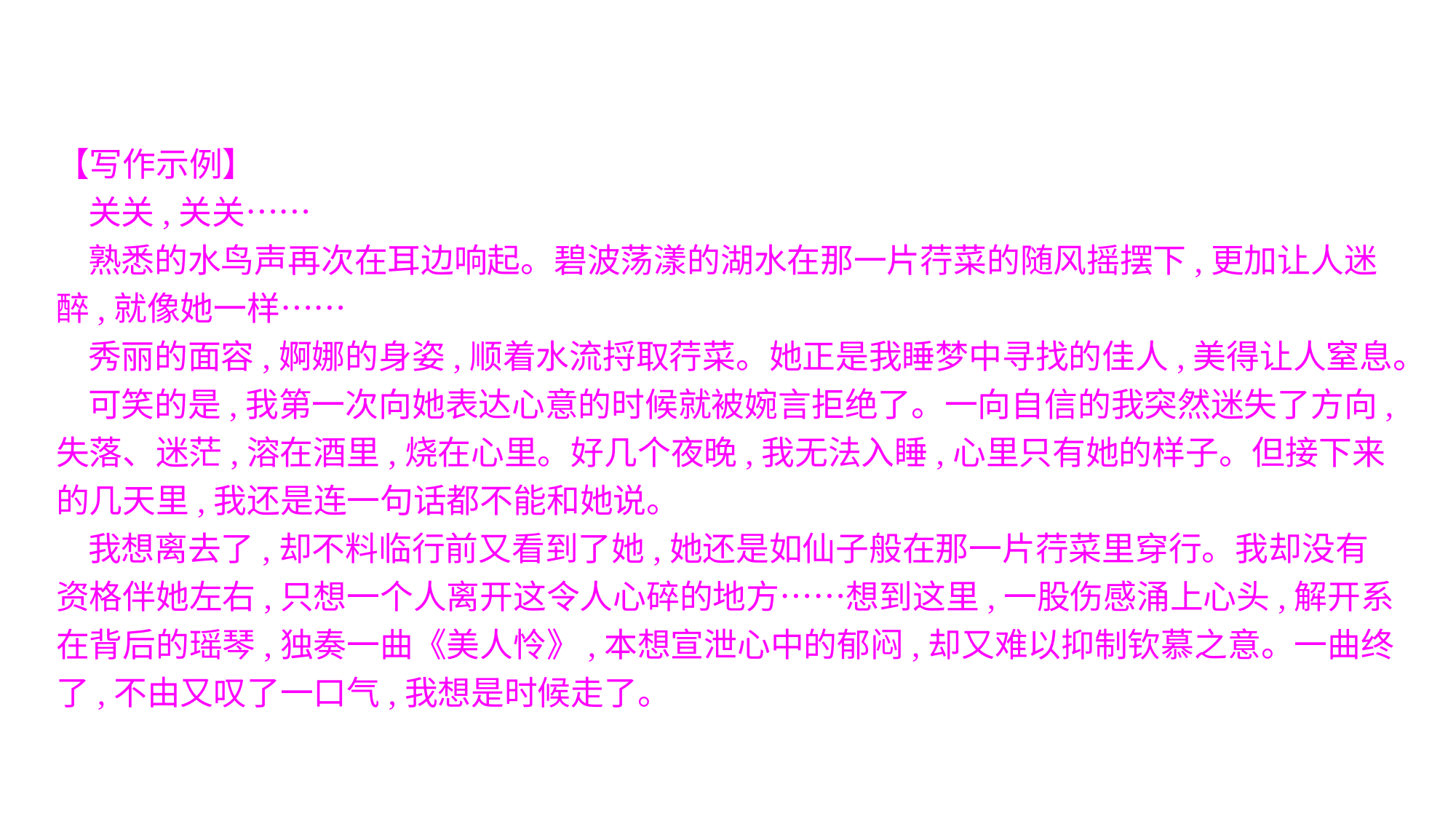

【写作示例】
关关,关关……
熟悉的水鸟声再次在耳边响起。碧波荡漾的湖水在那一片荇菜的随风摇摆下,更加让人迷醉,就像她一样……
秀丽的面容,婀娜的身姿,顺着水流捋取荇菜。她正是我睡梦中寻找的佳人,美得让人窒息。
可笑的是,我第一次向她表达心意的时候就被婉言拒绝了。一向自信的我突然迷失了方向,失落、迷茫,溶在酒里,烧在心里。好几个夜晚,我无法入睡,心里只有她的样子。但接下来的几天里,我还是连一句话都不能和她说。
我想离去了,却不料临行前又看到了她,她还是如仙子般在那一片荇菜里穿行。我却没有资格伴她左右,只想一个人离开这令人心碎的地方……想到这里,一股伤感涌上心头,解开系在背后的瑶琴,独奏一曲《美人怜》,本想宣泄心中的郁闷,却又难以抑制钦慕之意。一曲终了,不由又叹了一口气,我想是时候走了。